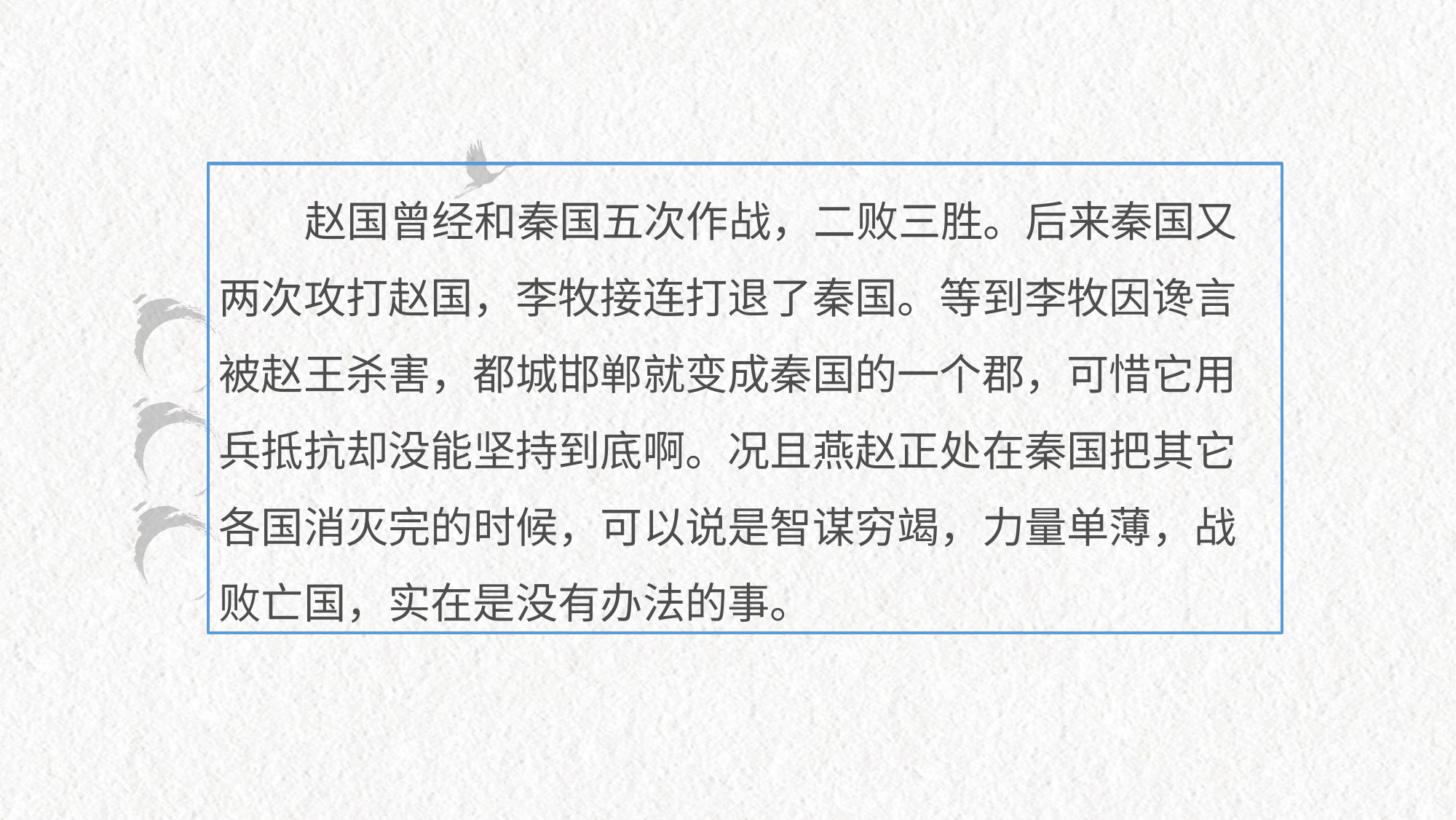

赵国曾经和秦国五次作战，二败三胜。后来秦国又两次攻打赵国，李牧接连打退了秦国。等到李牧因谗言被赵王杀害，都城邯郸就变成秦国的一个郡，可惜它用兵抵抗却没能坚持到底啊。况且燕赵正处在秦国把其它各国消灭完的时候，可以说是智谋穷竭，力量单薄，战败亡国，实在是没有办法的事。